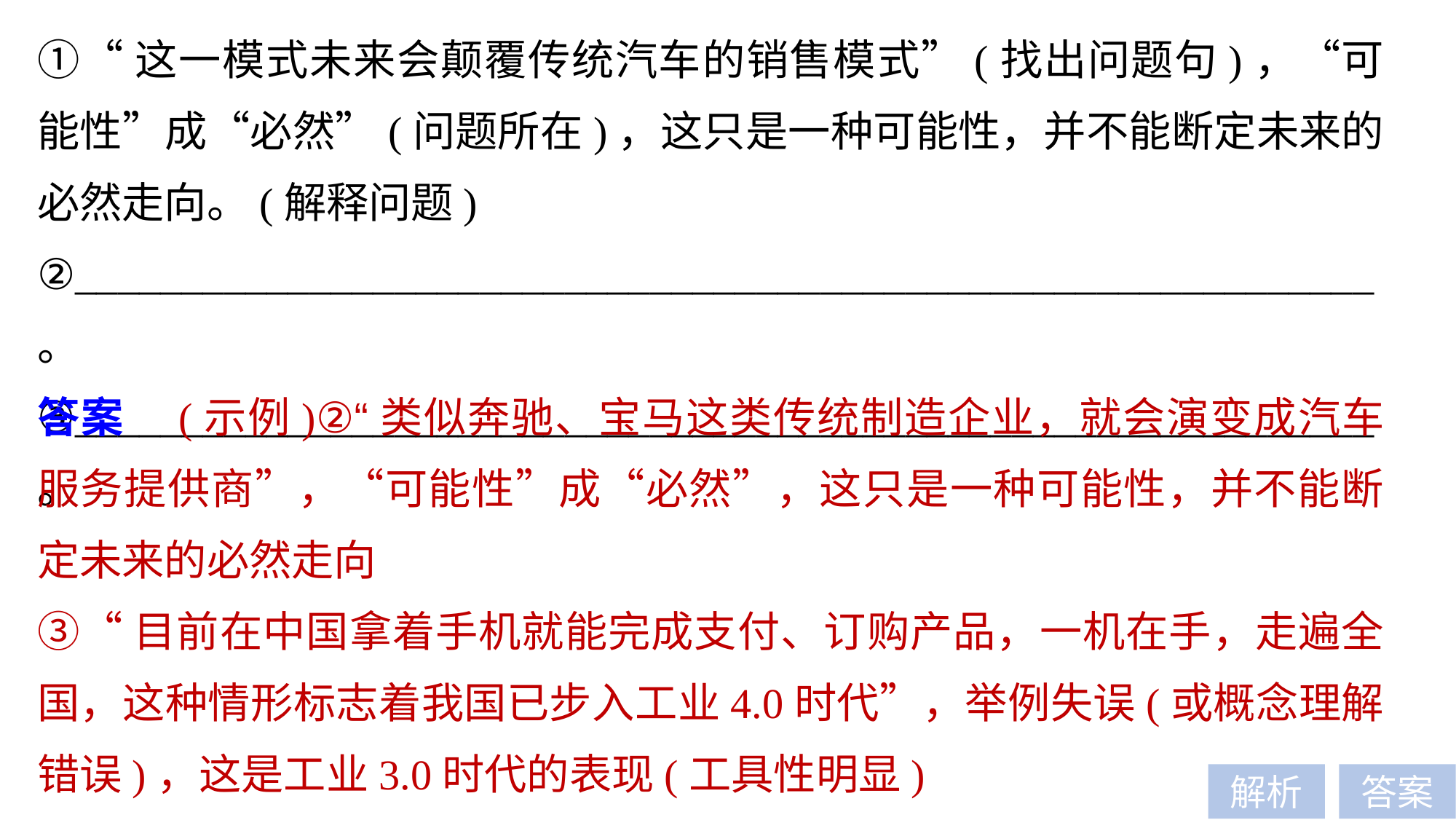

①“这一模式未来会颠覆传统汽车的销售模式”(找出问题句)，“可能性”成“必然”(问题所在)，这只是一种可能性，并不能断定未来的必然走向。(解释问题)
②_____________________________________________________________。
③_____________________________________________________________。
答案　(示例)②“类似奔驰、宝马这类传统制造企业，就会演变成汽车服务提供商”，“可能性”成“必然”，这只是一种可能性，并不能断定未来的必然走向
③“目前在中国拿着手机就能完成支付、订购产品，一机在手，走遍全国，这种情形标志着我国已步入工业4.0时代”，举例失误(或概念理解错误)，这是工业3.0时代的表现(工具性明显)
解析
答案